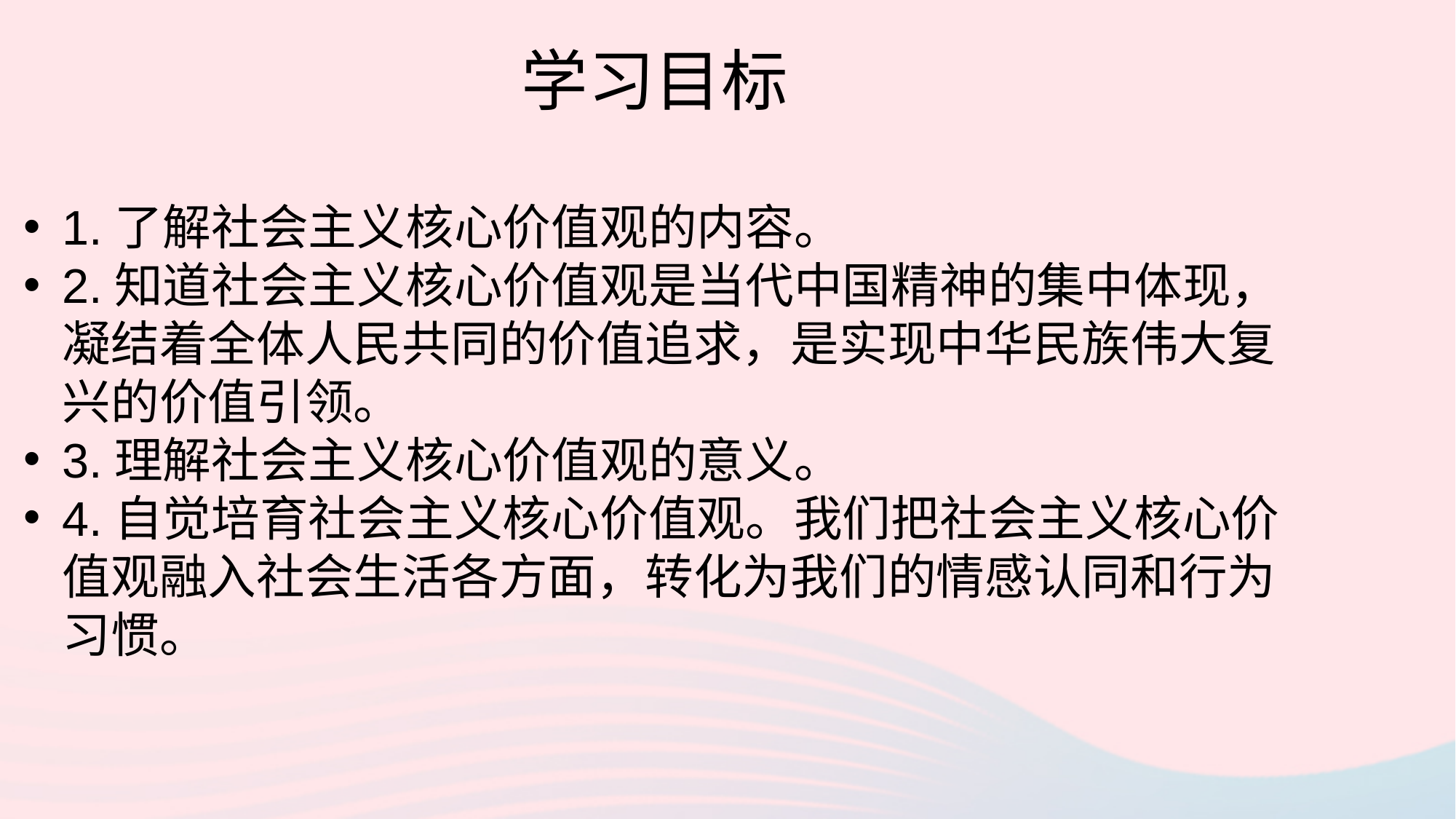

学习目标
1.了解社会主义核心价值观的内容。
2.知道社会主义核心价值观是当代中国精神的集中体现，凝结着全体人民共同的价值追求，是实现中华民族伟大复兴的价值引领。
3.理解社会主义核心价值观的意义。
4.自觉培育社会主义核心价值观。我们把社会主义核心价值观融入社会生活各方面，转化为我们的情感认同和行为习惯。